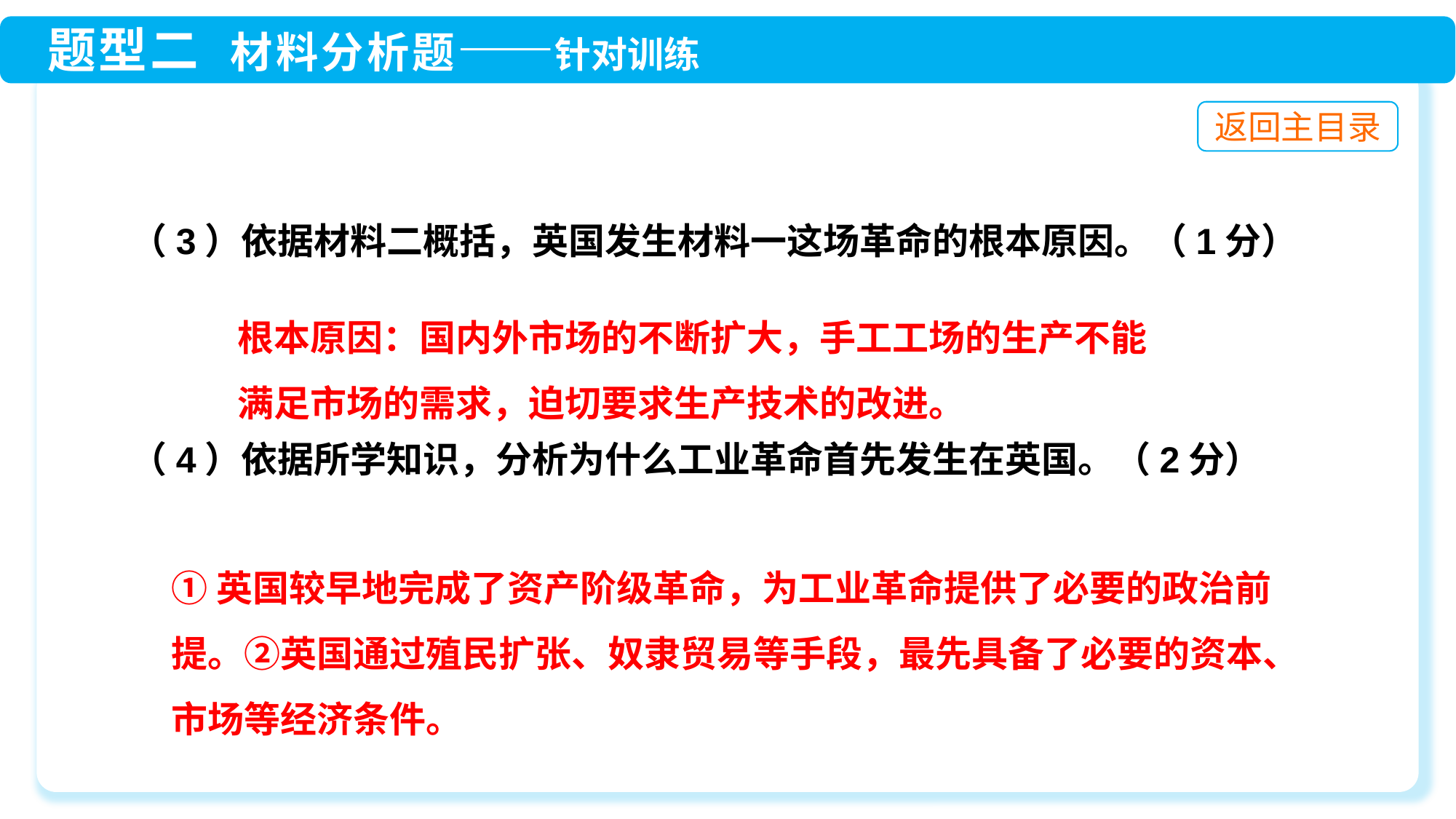

（3）依据材料二概括，英国发生材料一这场革命的根本原因。（1分）

（4）依据所学知识，分析为什么工业革命首先发生在英国。（2分）

根本原因：国内外市场的不断扩大，手工工场的生产不能满足市场的需求，迫切要求生产技术的改进。
①英国较早地完成了资产阶级革命，为工业革命提供了必要的政治前提。②英国通过殖民扩张、奴隶贸易等手段，最先具备了必要的资本、市场等经济条件。